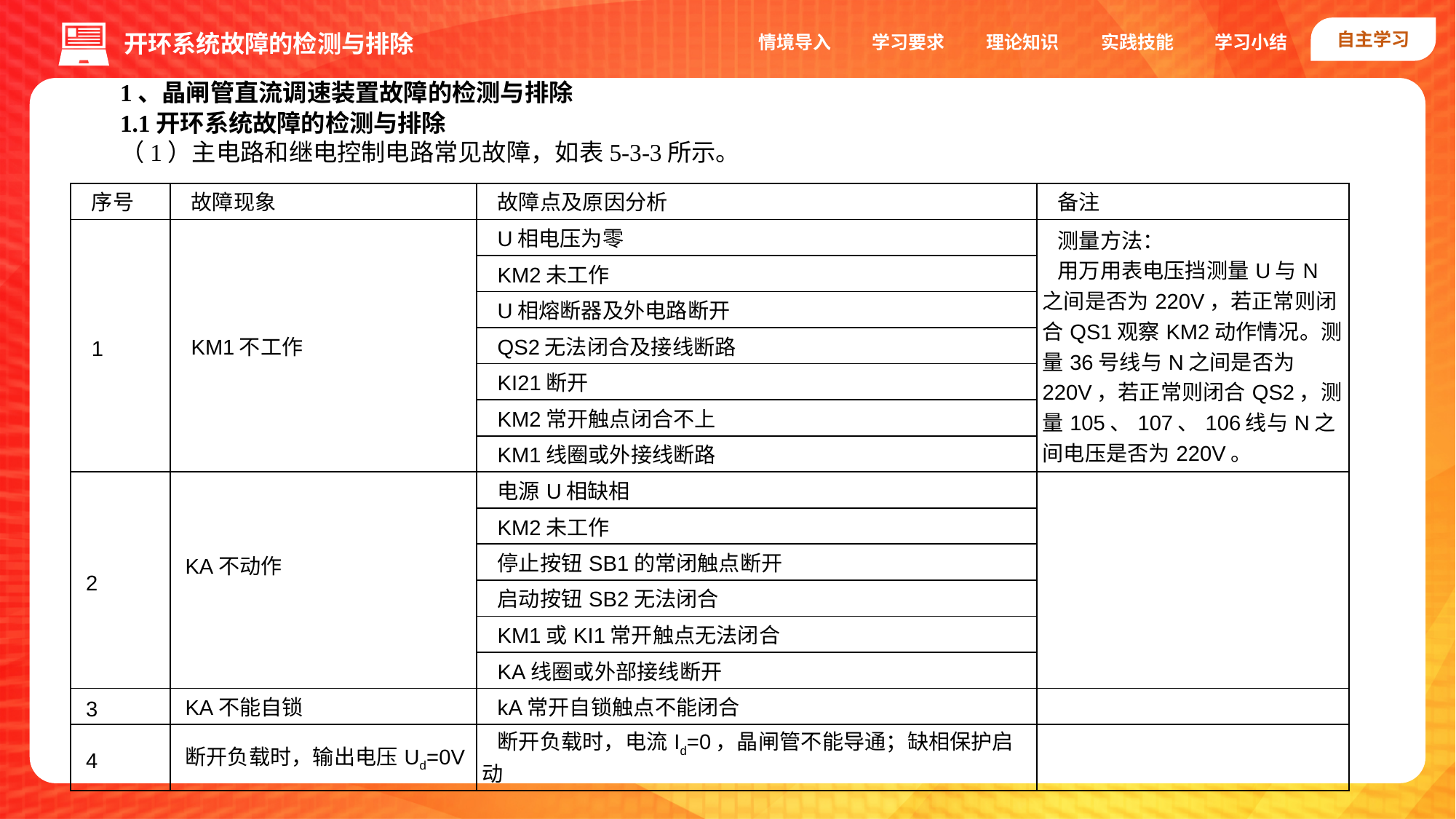

自主学习
实践技能
情境导入
学习要求
理论知识
学习小结

开环系统故障的检测与排除

1、晶闸管直流调速装置故障的检测与排除
1.1开环系统故障的检测与排除
（1）主电路和继电控制电路常见故障，如表5-3-3所示。
| 序号 | 故障现象 | 故障点及原因分析 | 备注 |
| --- | --- | --- | --- |
| 1 | KM1不工作 | U相电压为零 | 测量方法： 用万用表电压挡测量U与N之间是否为220V，若正常则闭合QS1观察KM2动作情况。测量36号线与N之间是否为220V，若正常则闭合QS2，测量105、107、106线与N之间电压是否为220V。 |
|  |  | KM2未工作 |  |
|  |  | U相熔断器及外电路断开 |  |
|  |  | QS2无法闭合及接线断路 |  |
|  |  | KI2­1断开 |  |
|  |  | KM2常开触点闭合不上 |  |
|  |  | KM1线圈或外接线断路 |  |
| 2 | KA不动作 | 电源U相缺相 |  |
|  |  | KM2未工作 |  |
|  |  | 停止按钮SB1的常闭触点断开 |  |
|  |  | 启动按钮SB2无法闭合 |  |
|  |  | KM1或KI1常开触点无法闭合 |  |
|  |  | KA线圈或外部接线断开 |  |
| 3 | KA不能自锁 | kA常开自锁触点不能闭合 |  |
| 4 | 断开负载时，输出电压Ud=0V | 断开负载时，电流Id=0，晶闸管不能导通；缺相保护启动 |  |